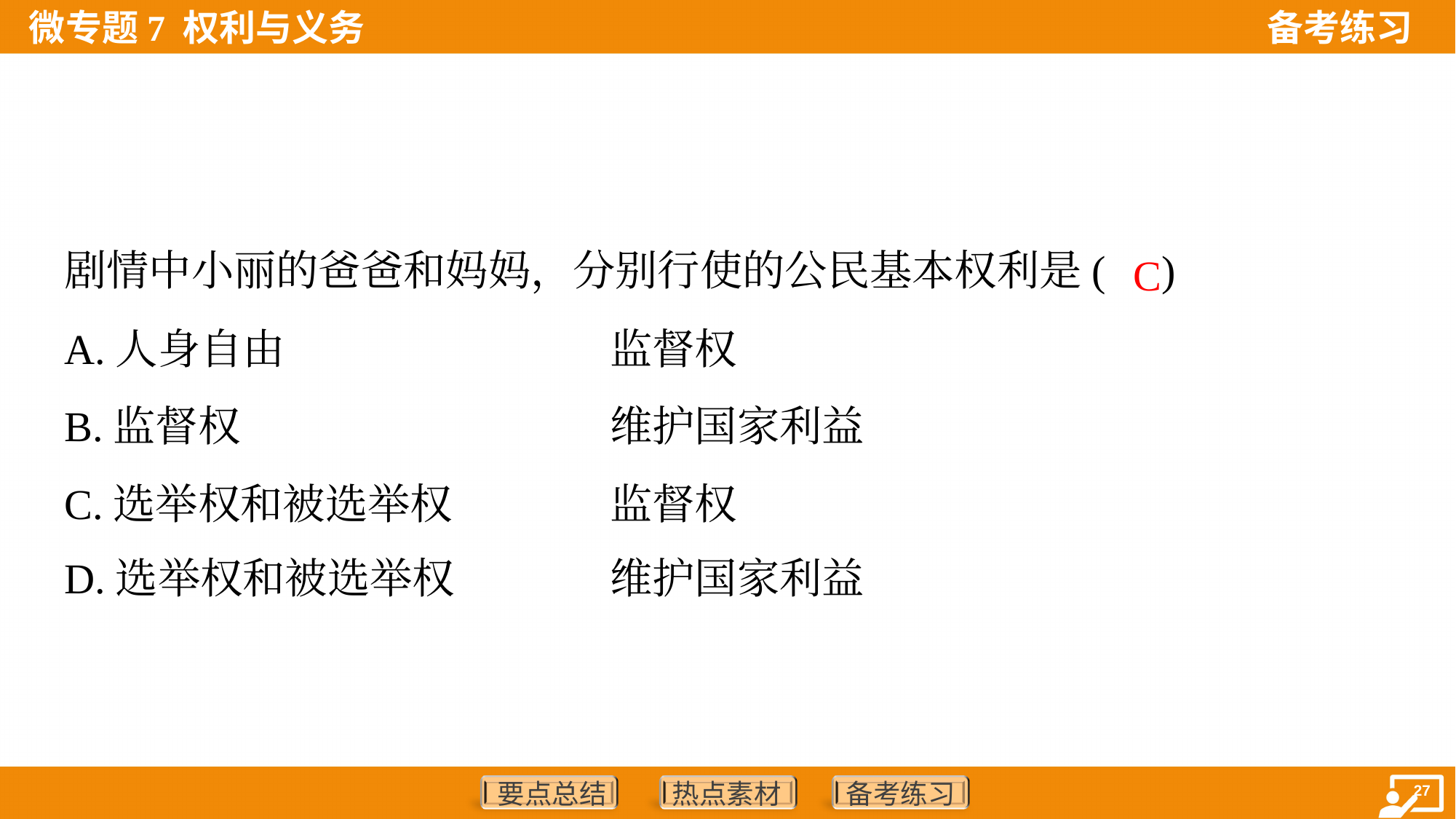

剧情中小丽的爸爸和妈妈，分别行使的公民基本权利是(     )
C
A.人身自由 			监督权
B.监督权 				维护国家利益
C.选举权和被选举权 		监督权
D.选举权和被选举权 		维护国家利益